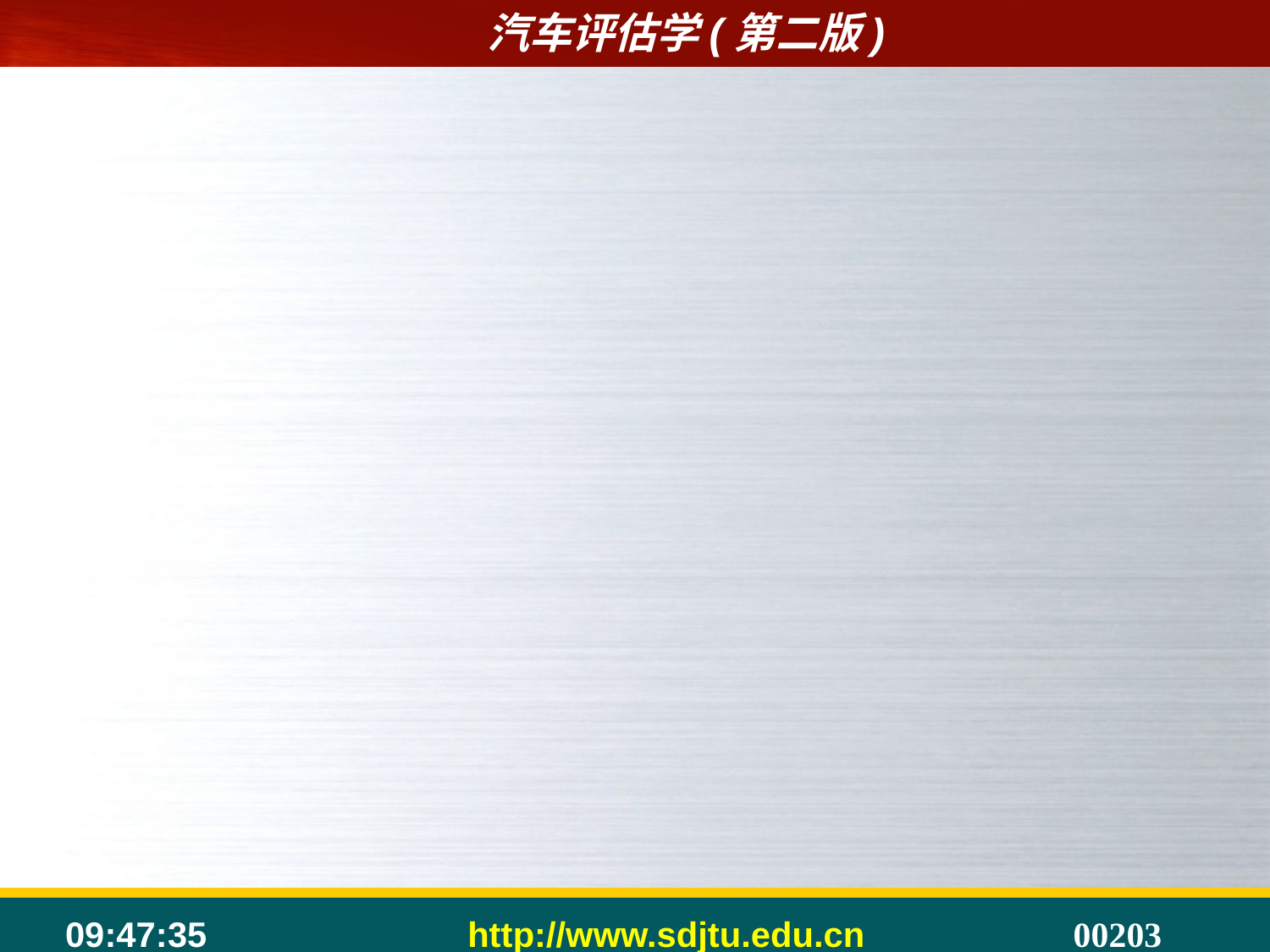

#
8.3.3二手车车鉴定评估报告书制作的技术要点
	二手车车鉴定评估报告书的技术要点是指在二手车车鉴定评估报告书中的主要技能要求，它具体包括了文字表达方面、格式与内容方面的技能要求，复核与反馈等方面的技能要求等。
	（1）文字表达方面的技能要求。
	（2）格式和内容方面的技能要求。
	（3）鉴定评估报告书的复核与反馈方面的技能要求。
	（4）撰写鉴定报告书注意事项。
	1）实事求是，切忌出具虚假报告。
	2）坚持一致性做法。
	3）提交报告书要及时、齐全和保密。
	4）评估报告书中应明确评估报告使用者及报告使用方式，提示评估报告使用者合理使用评估报告。